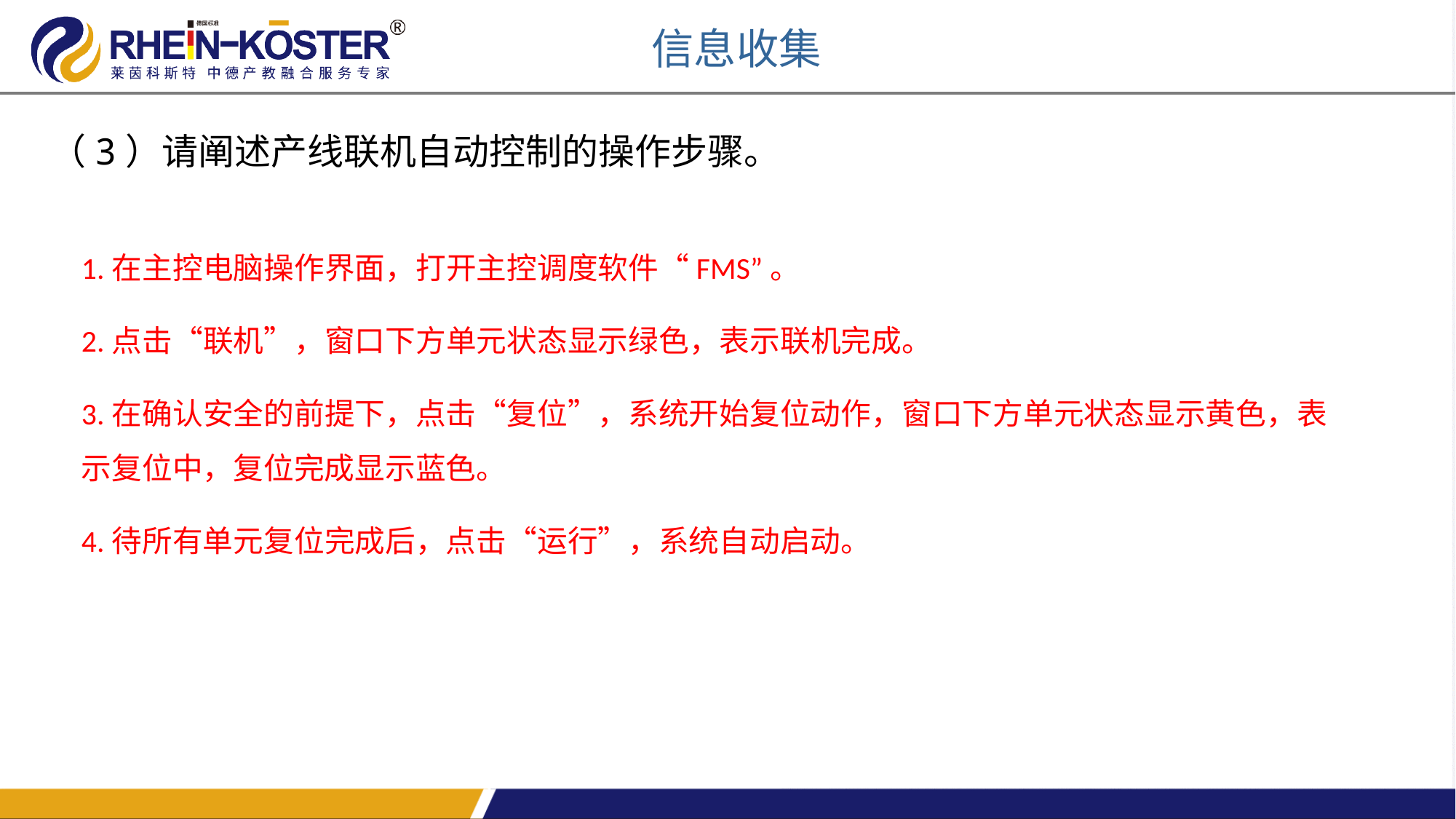

信息收集
（3）请阐述产线联机自动控制的操作步骤。
1.在主控电脑操作界面，打开主控调度软件“FMS”。
2.点击“联机”，窗口下方单元状态显示绿色，表示联机完成。
3.在确认安全的前提下，点击“复位”，系统开始复位动作，窗口下方单元状态显示黄色，表示复位中，复位完成显示蓝色。
4.待所有单元复位完成后，点击“运行”，系统自动启动。